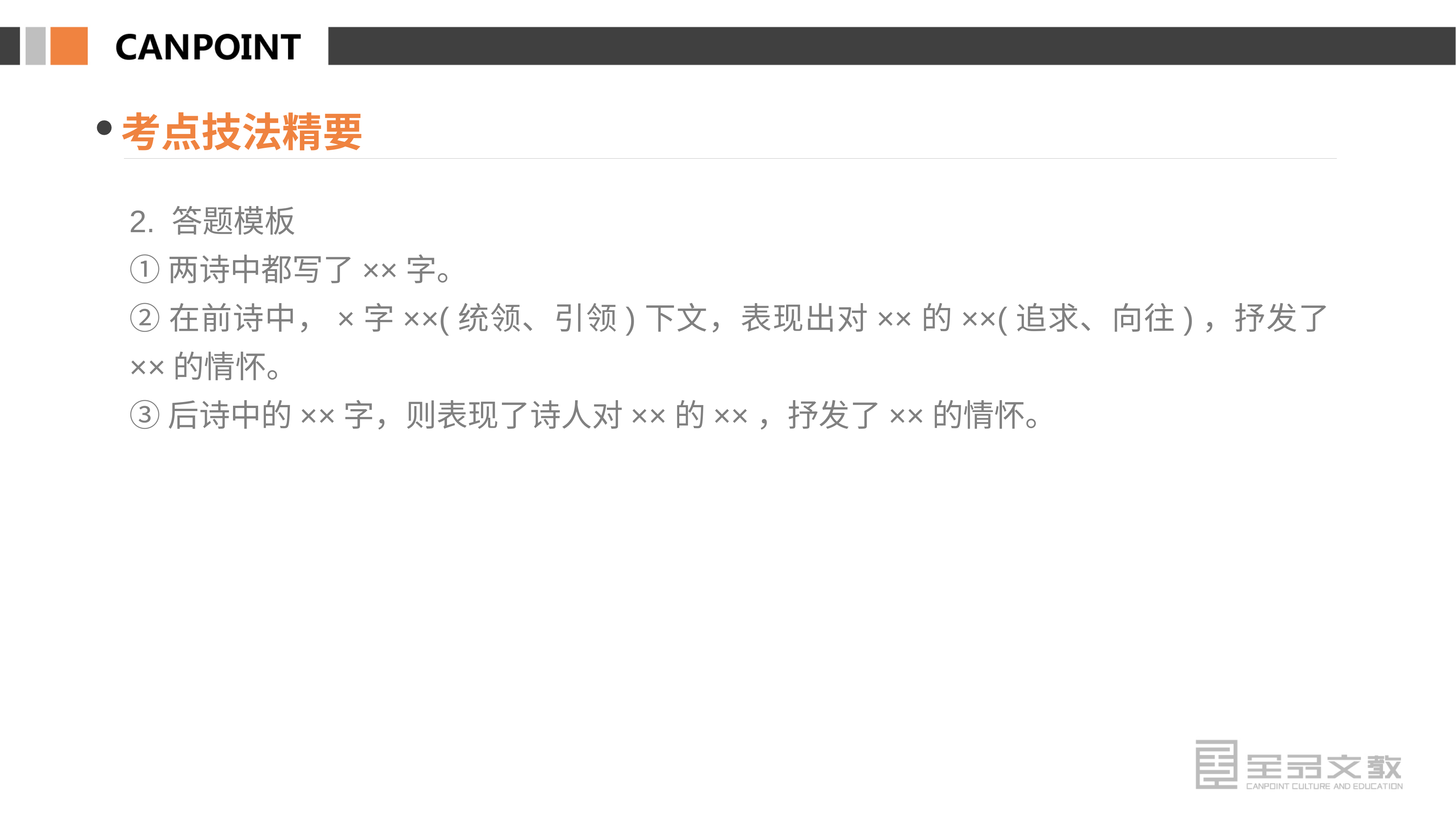

考点技法精要

2. 答题模板
①两诗中都写了××字。
②在前诗中，×字××(统领、引领)下文，表现出对××的××(追求、向往)，抒发了××的情怀。
③后诗中的××字，则表现了诗人对××的××，抒发了××的情怀。